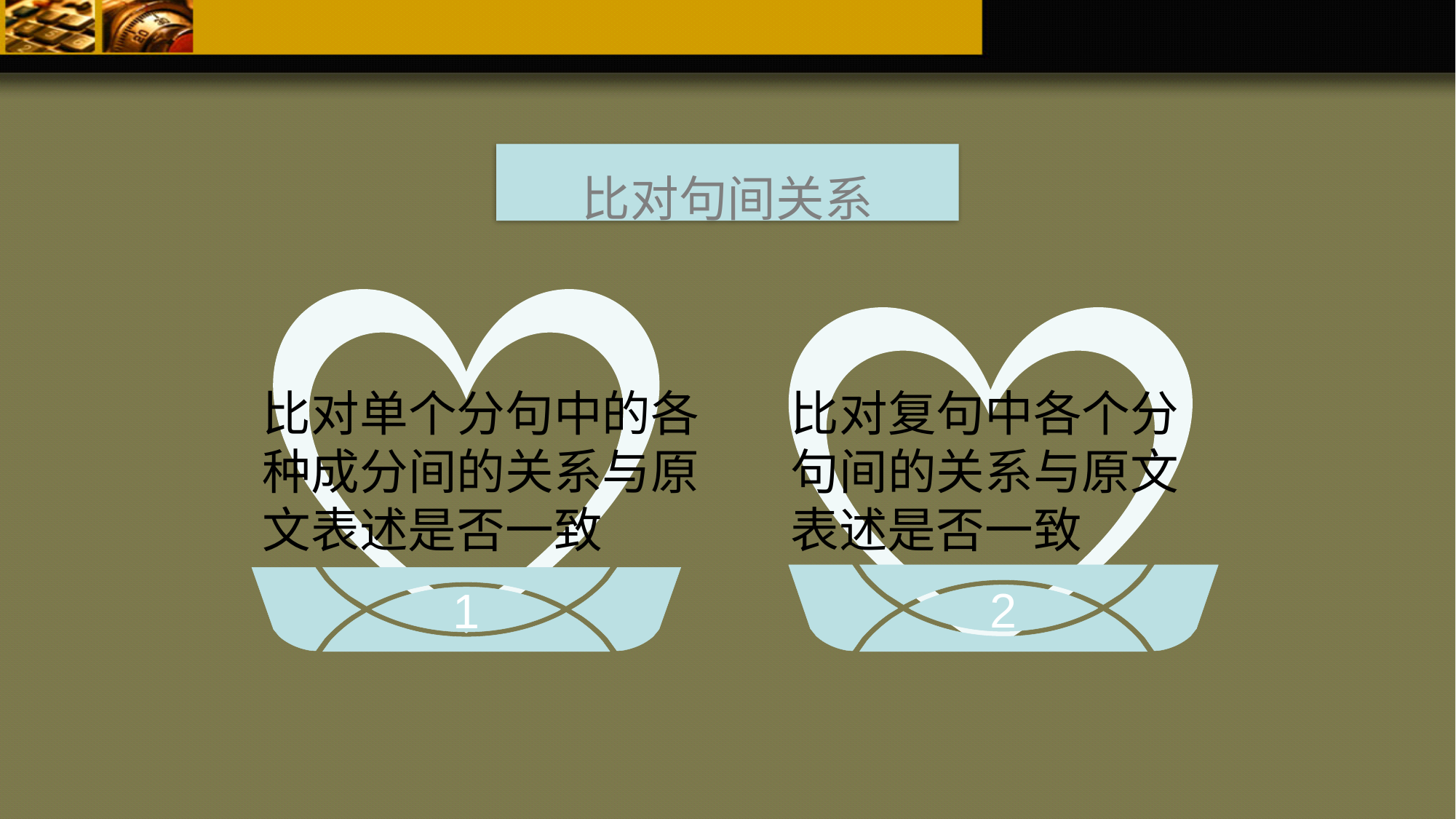

比对句间关系

比对单个分句中的各种成分间的关系与原文表述是否一致
比对复句中各个分句间的关系与原文表述是否一致
2
1